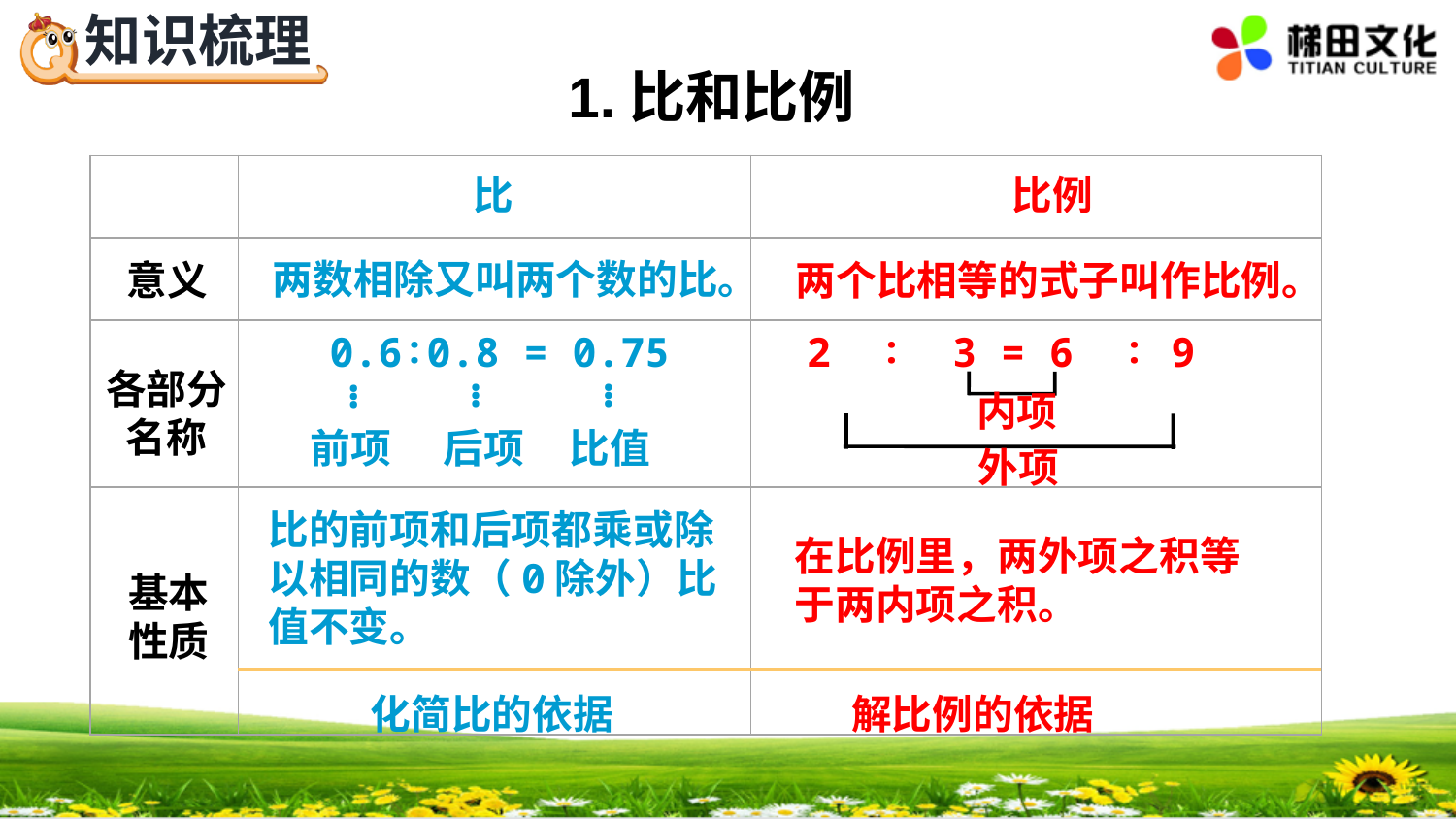

1.比和比例
|  |  |  |
| --- | --- | --- |
|  |  |  |
|  |  |  |
|  |  |  |
比
比例
两数相除又叫两个数的比。
意义
两个比相等的式子叫作比例。
0.6∶0.8 = 0.75
2  ∶  3 = 6  ∶ 9
各部分名称
…
…
…

内项

前项
后项
比值
外项
比的前项和后项都乘或除以相同的数（0除外）比值不变。
在比例里，两外项之积等于两内项之积。
基本性质
化简比的依据
解比例的依据